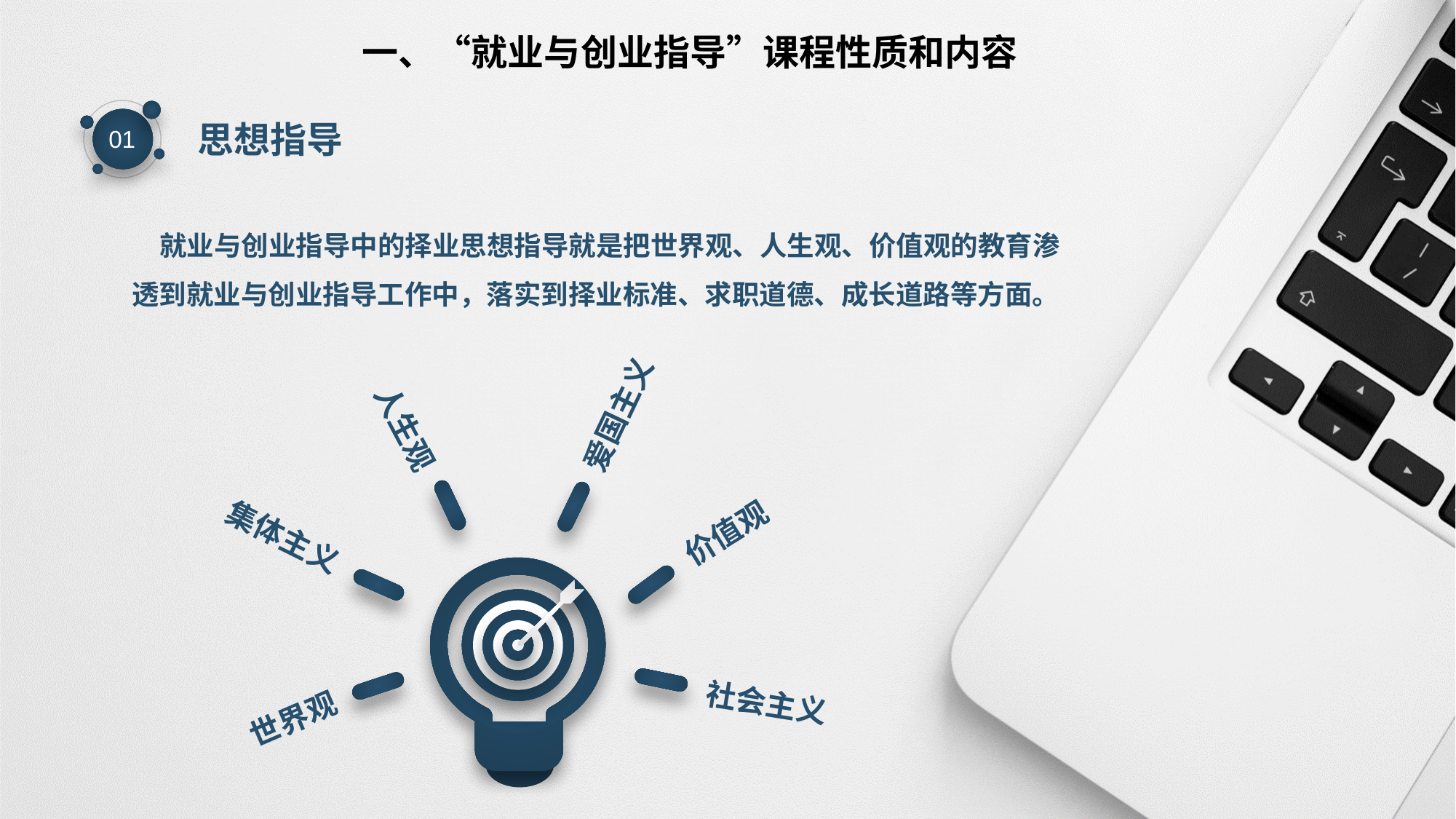

一、“就业与创业指导”课程性质和内容

思想指导
01
    就业与创业指导中的择业思想指导就是把世界观、人生观、价值观的教育渗透到就业与创业指导工作中，落实到择业标准、求职道德、成长道路等方面。
爱国主义
人生观

价值观
集体主义
社会主义
世界观